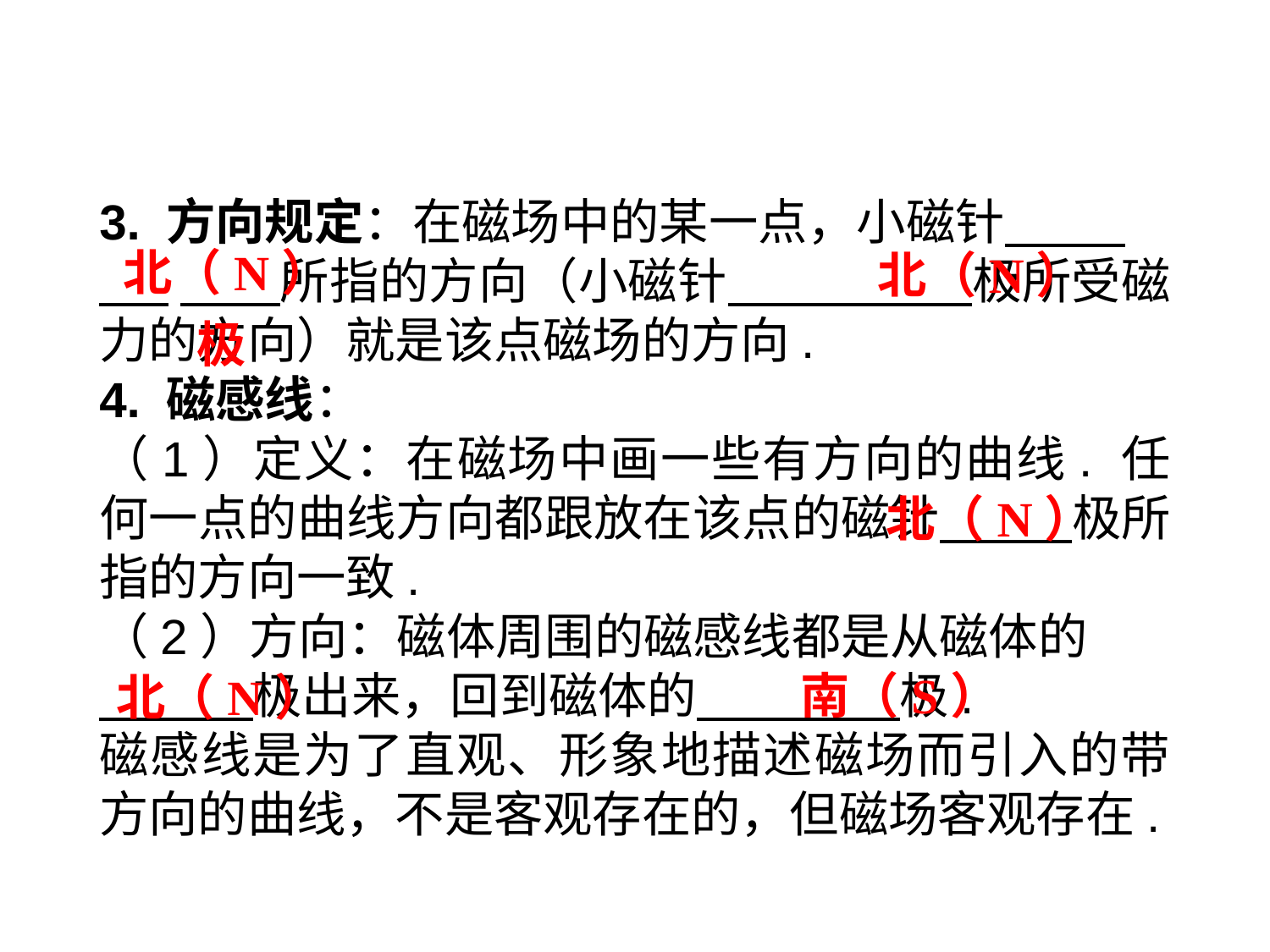

3. 方向规定：在磁场中的某一点，小磁针　  　.
      　　所指的方向（小磁针　　　    　极所受磁力的方向）就是该点磁场的方向.
4. 磁感线：
（1）定义：在磁场中画一些有方向的曲线. 任何一点的曲线方向都跟放在该点的磁针　   　极所指的方向一致.
（2）方向：磁体周围的磁感线都是从磁体的
　　     极出来，回到磁体的　　     　极.
磁感线是为了直观、形象地描述磁场而引入的带方向的曲线，不是客观存在的，但磁场客观存在.
北（N）极
北（N）
北（N）
南（S）
北（N）